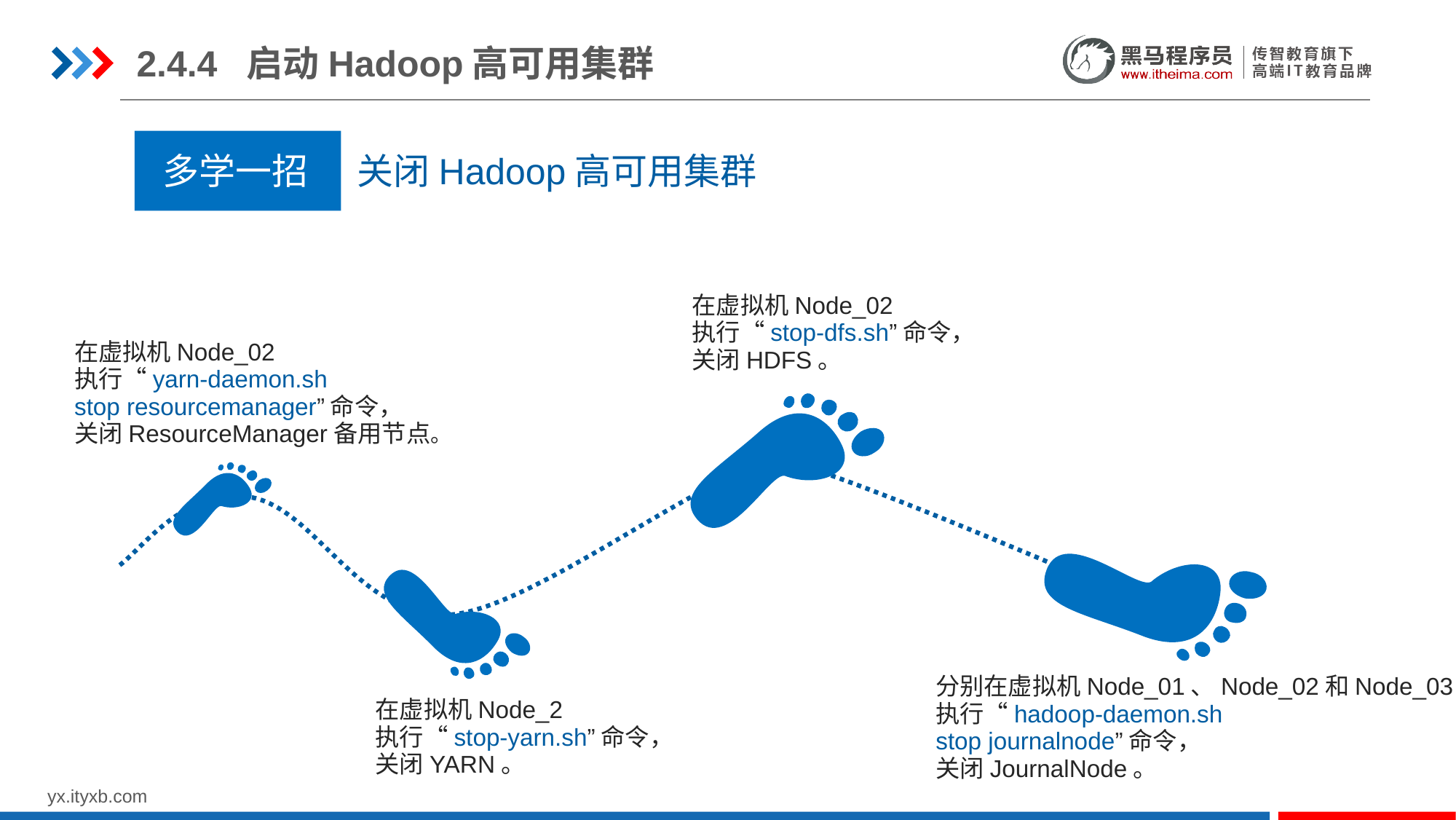

2.4.4  启动Hadoop高可用集群

多学一招      关闭Hadoop高可用集群
在虚拟机Node_02
执行“stop-dfs.sh”命令，
关闭HDFS。
在虚拟机Node_02
执行“yarn-daemon.sh
stop resourcemanager”命令，
关闭ResourceManager备用节点。

分别在虚拟机Node_01、Node_02和Node_03
执行“hadoop-daemon.sh
stop journalnode”命令，
关闭JournalNode。
在虚拟机Node_2
执行“stop-yarn.sh”命令，
关闭YARN。